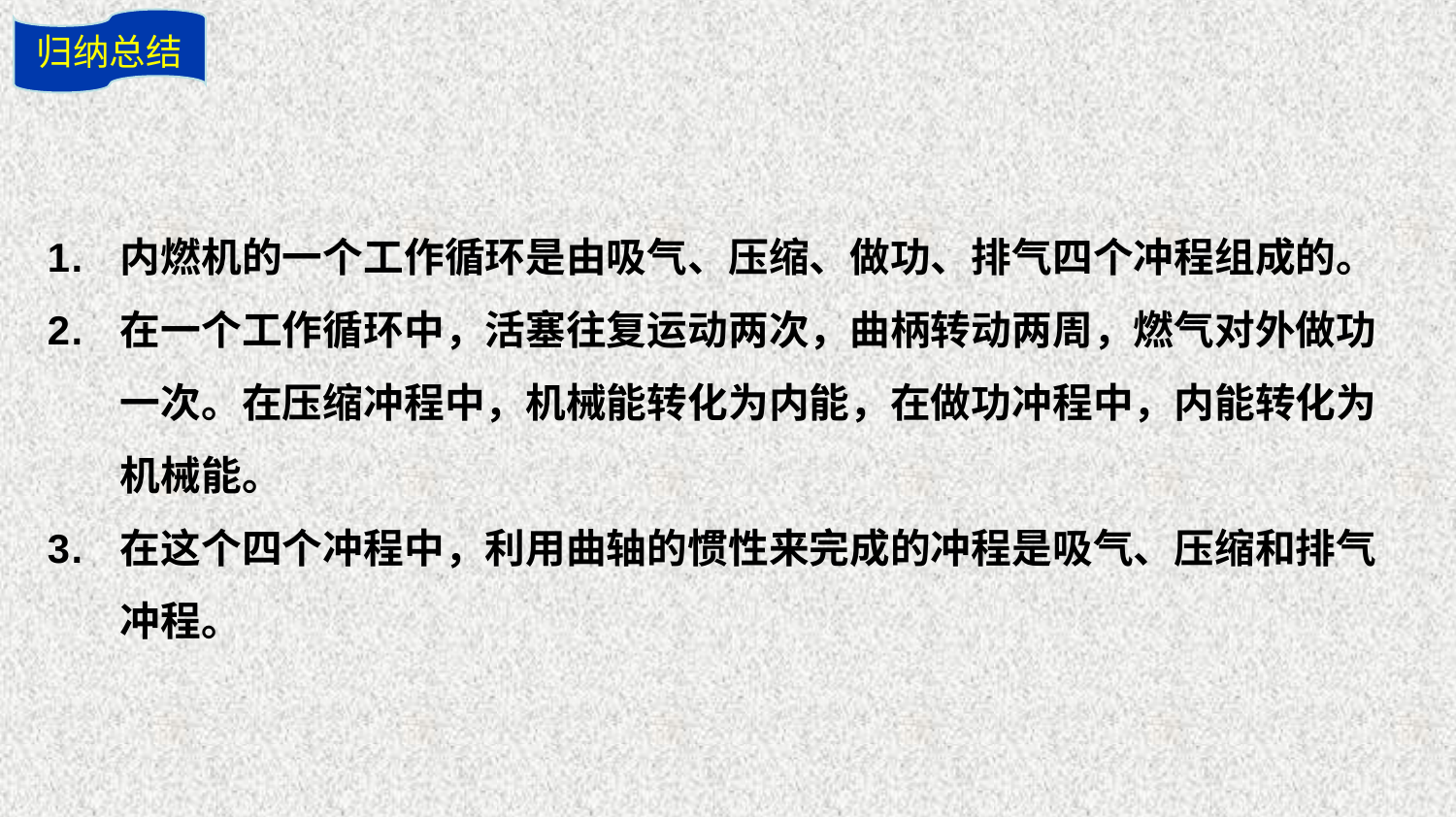

归纳总结
内燃机的一个工作循环是由吸气、压缩、做功、排气四个冲程组成的。
在一个工作循环中，活塞往复运动两次，曲柄转动两周，燃气对外做功一次。在压缩冲程中，机械能转化为内能，在做功冲程中，内能转化为机械能。
在这个四个冲程中，利用曲轴的惯性来完成的冲程是吸气、压缩和排气冲程。